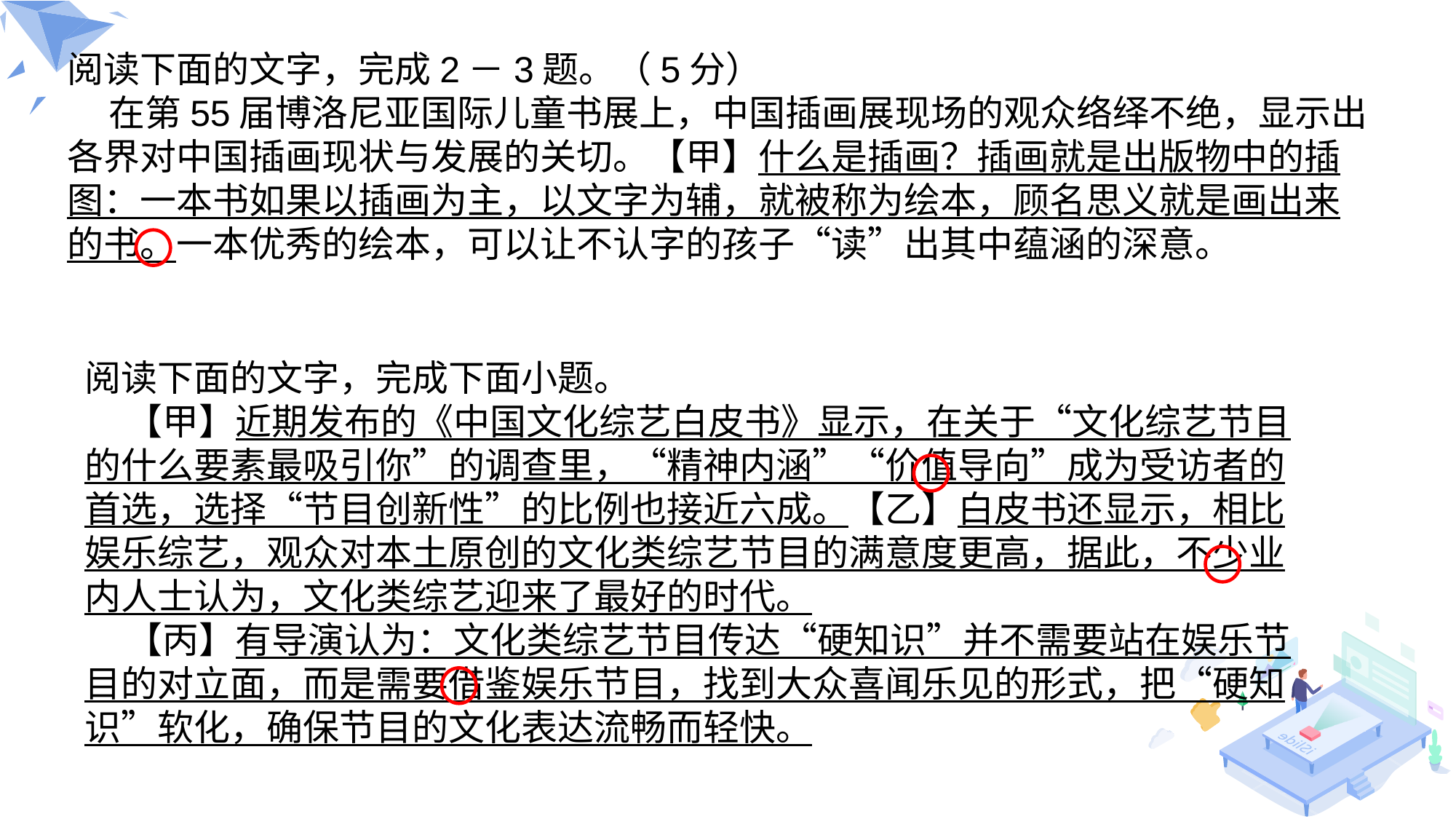

阅读下面的文字，完成2－3题。（5分）
    在第55届博洛尼亚国际儿童书展上，中国插画展现场的观众络绎不绝，显示出各界对中国插画现状与发展的关切。【甲】什么是插画？插画就是出版物中的插图：一本书如果以插画为主，以文字为辅，就被称为绘本，顾名思义就是画出来的书。一本优秀的绘本，可以让不认字的孩子“读”出其中蕴涵的深意。

阅读下面的文字，完成下面小题。
    【甲】近期发布的《中国文化综艺白皮书》显示，在关于“文化综艺节目的什么要素最吸引你”的调查里，“精神内涵”“价值导向”成为受访者的首选，选择“节目创新性”的比例也接近六成。【乙】白皮书还显示，相比娱乐综艺，观众对本土原创的文化类综艺节目的满意度更高，据此，不少业内人士认为，文化类综艺迎来了最好的时代。
    【丙】有导演认为：文化类综艺节目传达“硬知识”并不需要站在娱乐节目的对立面，而是需要借鉴娱乐节目，找到大众喜闻乐见的形式，把“硬知识”软化，确保节目的文化表达流畅而轻快。